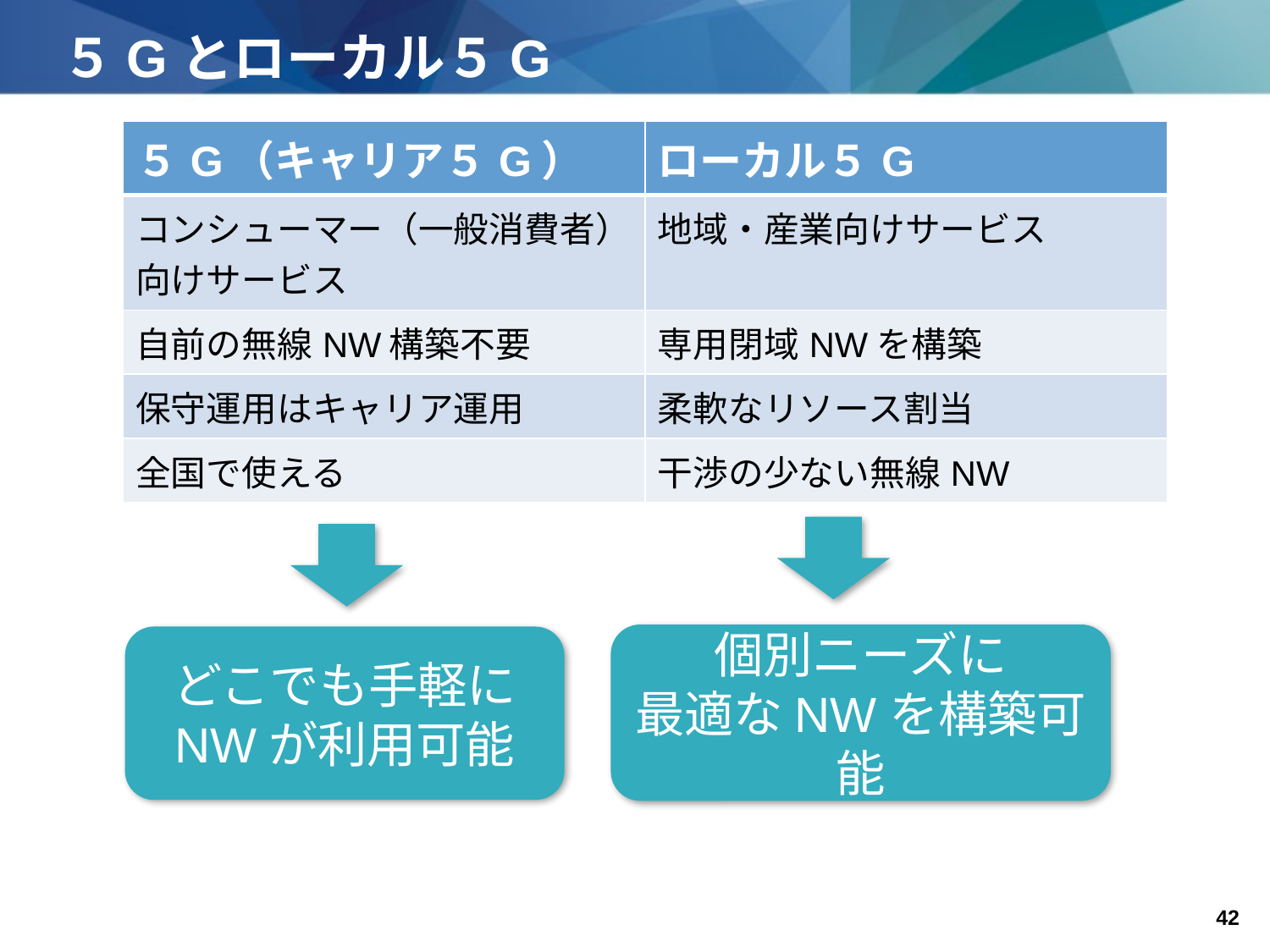

# ５Gとローカル５G
| ５G（キャリア５G） | ローカル５G |
| --- | --- |
| コンシューマー（一般消費者） 向けサービス | 地域・産業向けサービス |
| 自前の無線NW構築不要 | 専用閉域NWを構築 |
| 保守運用はキャリア運用 | 柔軟なリソース割当 |
| 全国で使える | 干渉の少ない無線NW |

個別ニーズに
最適なNWを構築可能
どこでも手軽に
NWが利用可能